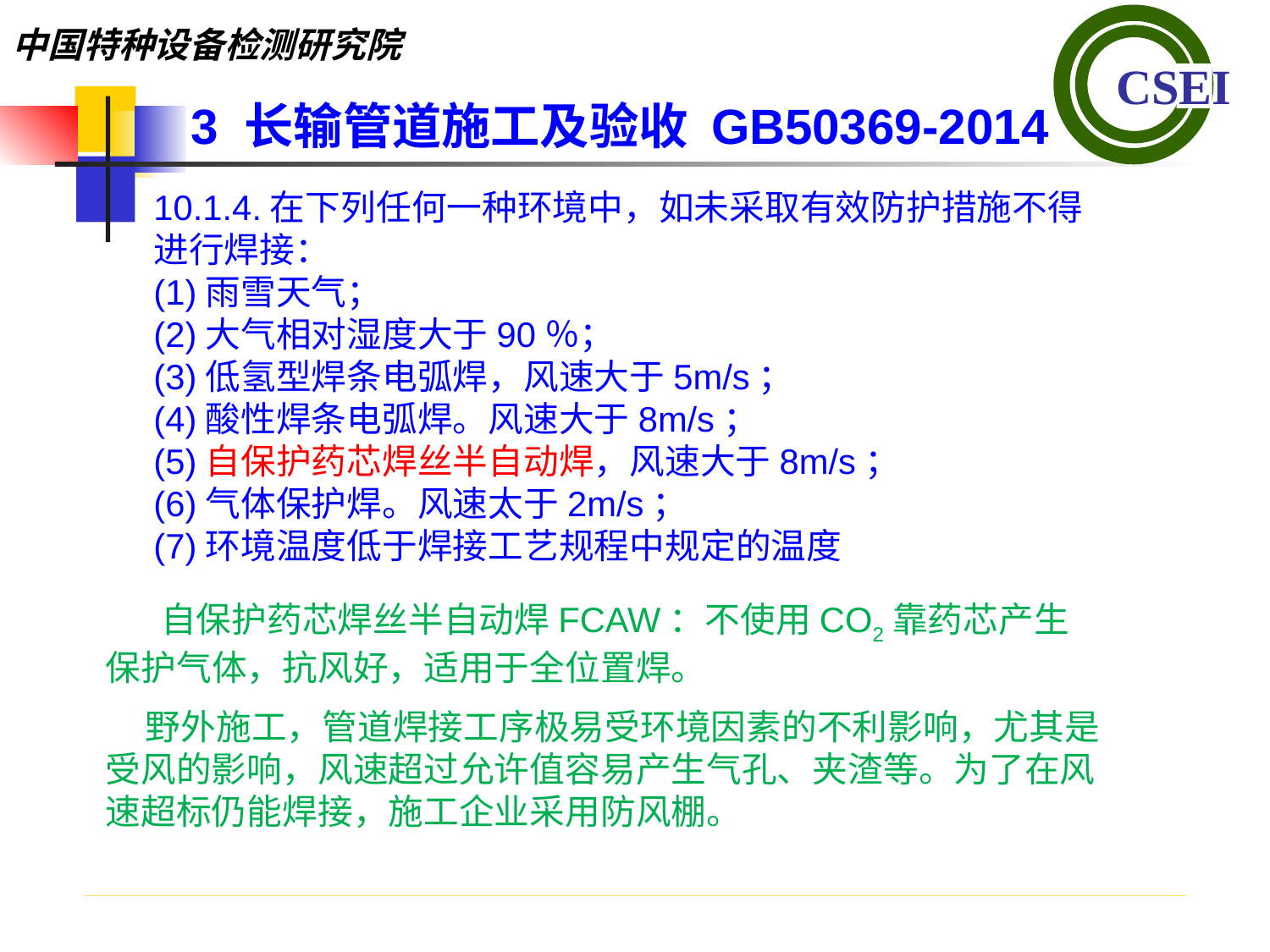

3 长输管道施工及验收 GB50369-2014
10.1.4.在下列任何一种环境中，如未采取有效防护措施不得进行焊接：(1)雨雪天气；(2)大气相对湿度大于90％；(3)低氢型焊条电弧焊，风速大于5m/s；(4)酸性焊条电弧焊。风速大于8m/s；(5)自保护药芯焊丝半自动焊，风速大于8m/s；(6)气体保护焊。风速太于2m/s；(7)环境温度低于焊接工艺规程中规定的温度
      自保护药芯焊丝半自动焊FCAW：不使用CO2靠药芯产生保护气体，抗风好，适用于全位置焊。
    野外施工，管道焊接工序极易受环境因素的不利影响，尤其是受风的影响，风速超过允许值容易产生气孔、夹渣等。为了在风速超标仍能焊接，施工企业采用防风棚。